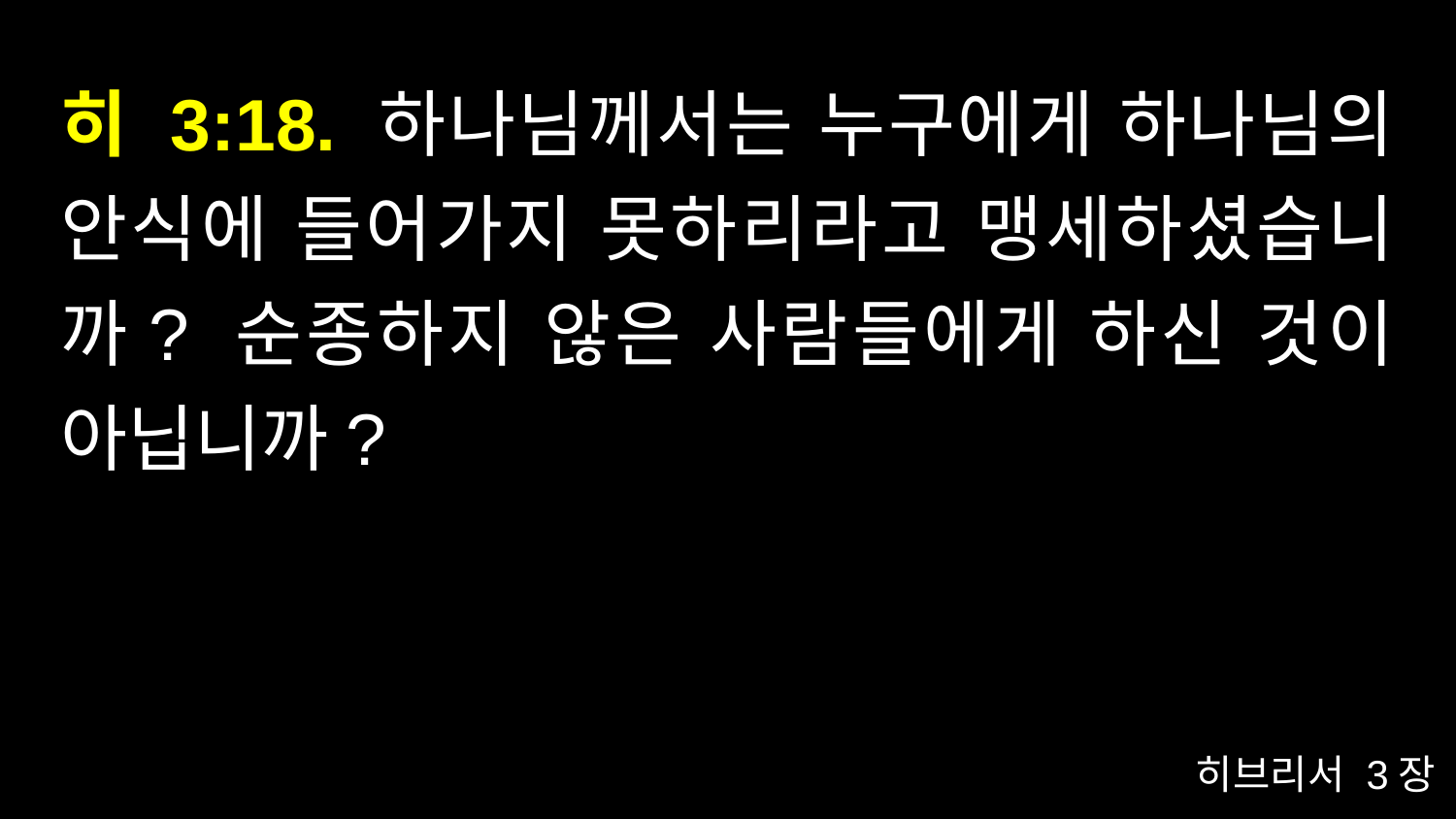

# 히 3:18. 하나님께서는 누구에게 하나님의 안식에 들어가지 못하리라고 맹세하셨습니까? 순종하지 않은 사람들에게 하신 것이 아닙니까?
히브리서 3장